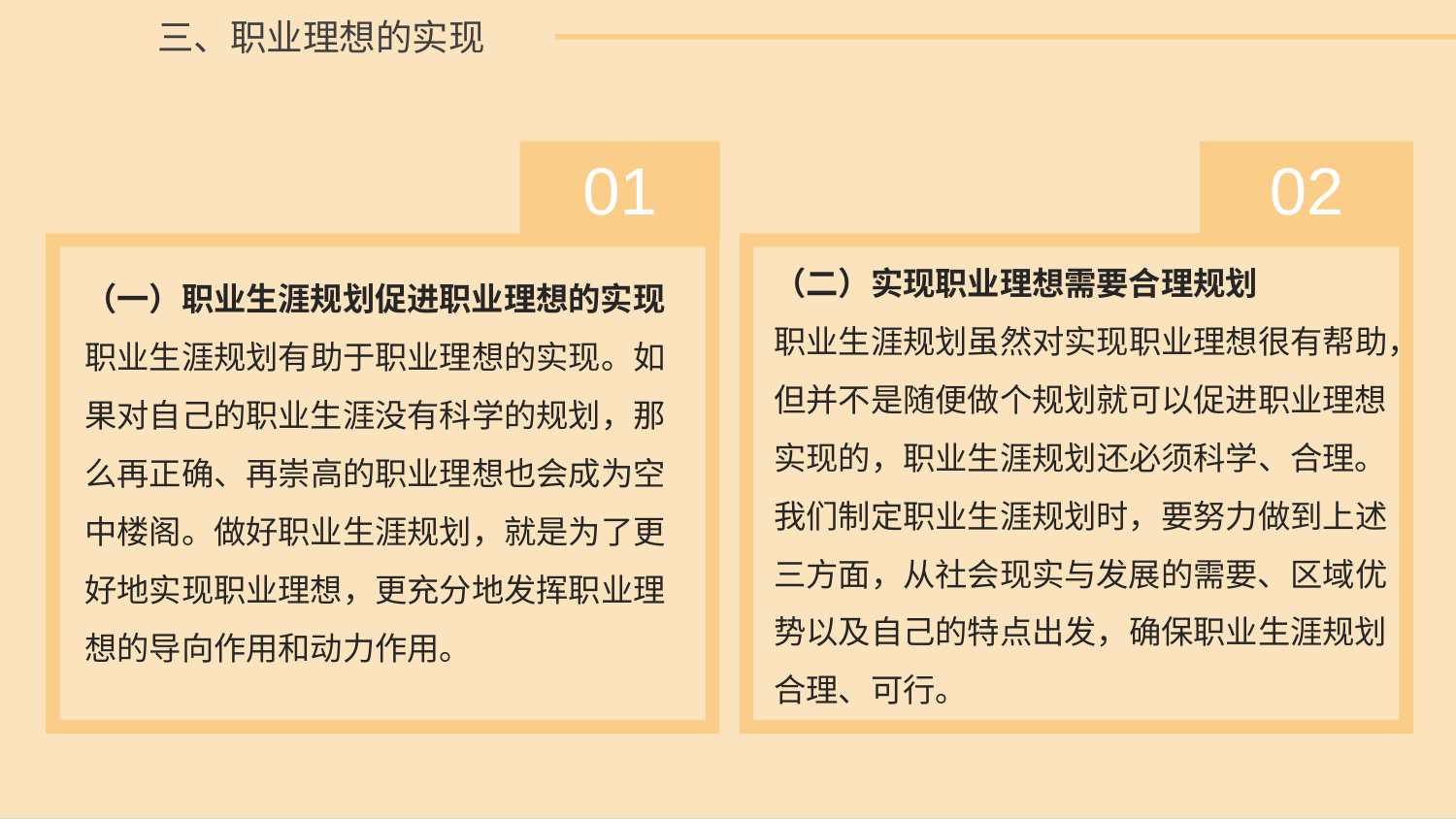

三、职业理想的实现

01
   02

（二）实现职业理想需要合理规划
职业生涯规划虽然对实现职业理想很有帮助，但并不是随便做个规划就可以促进职业理想实现的，职业生涯规划还必须科学、合理。我们制定职业生涯规划时，要努力做到上述三方面，从社会现实与发展的需要、区域优势以及自己的特点出发，确保职业生涯规划合理、可行。
（一）职业生涯规划促进职业理想的实现
职业生涯规划有助于职业理想的实现。如果对自己的职业生涯没有科学的规划，那么再正确、再崇高的职业理想也会成为空中楼阁。做好职业生涯规划，就是为了更
好地实现职业理想，更充分地发挥职业理想的导向作用和动力作用。